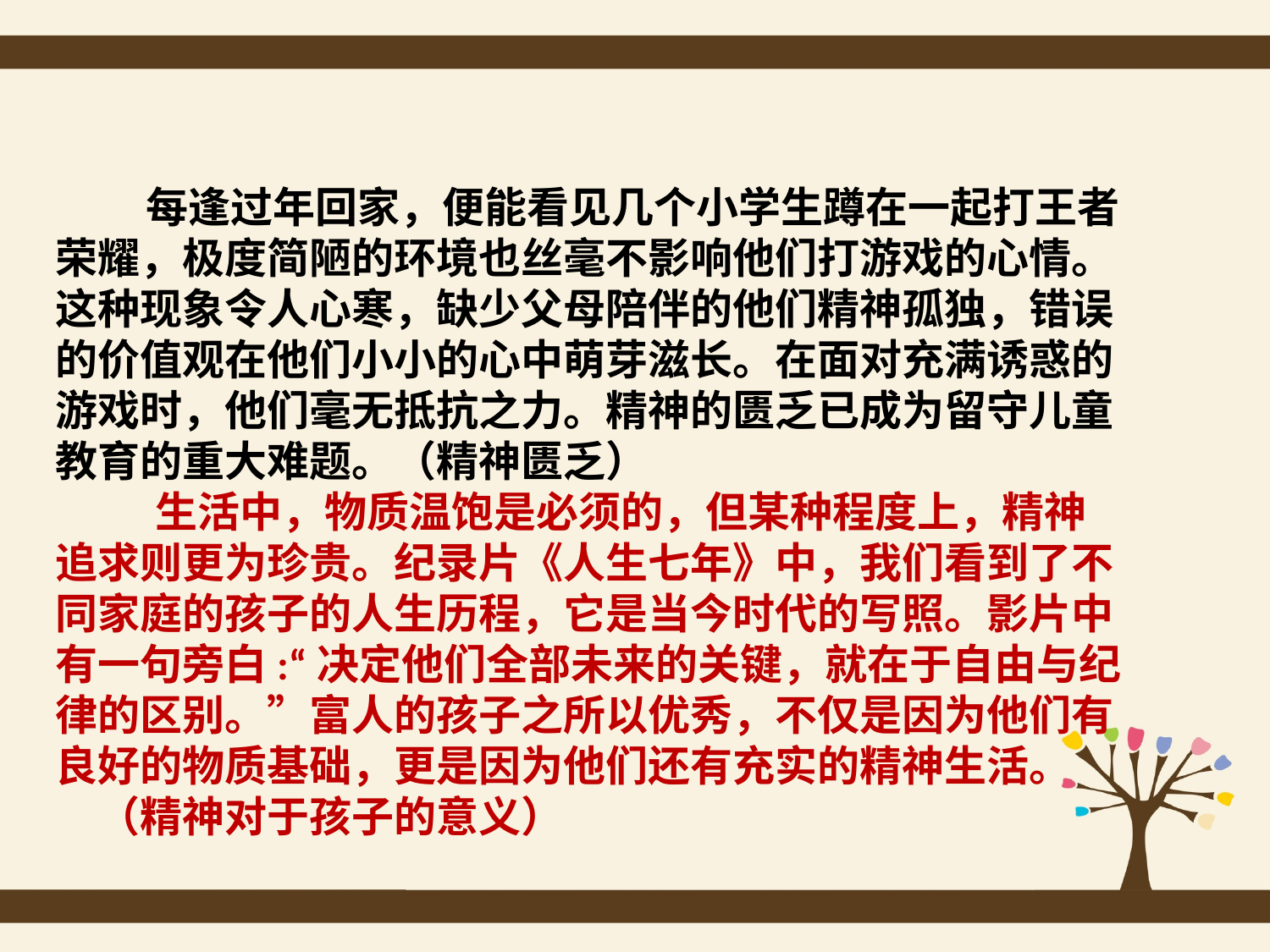

每逢过年回家，便能看见几个小学生蹲在一起打王者荣耀，极度简陋的环境也丝毫不影响他们打游戏的心情。这种现象令人心寒，缺少父母陪伴的他们精神孤独，错误的价值观在他们小小的心中萌芽滋长。在面对充满诱惑的游戏时，他们毫无抵抗之力。精神的匮乏已成为留守儿童教育的重大难题。（精神匮乏）
     生活中，物质温饱是必须的，但某种程度上，精神追求则更为珍贵。纪录片《人生七年》中，我们看到了不同家庭的孩子的人生历程，它是当今时代的写照。影片中有一句旁白:“决定他们全部未来的关键，就在于自由与纪律的区别。”富人的孩子之所以优秀，不仅是因为他们有良好的物质基础，更是因为他们还有充实的精神生活。
（精神对于孩子的意义）